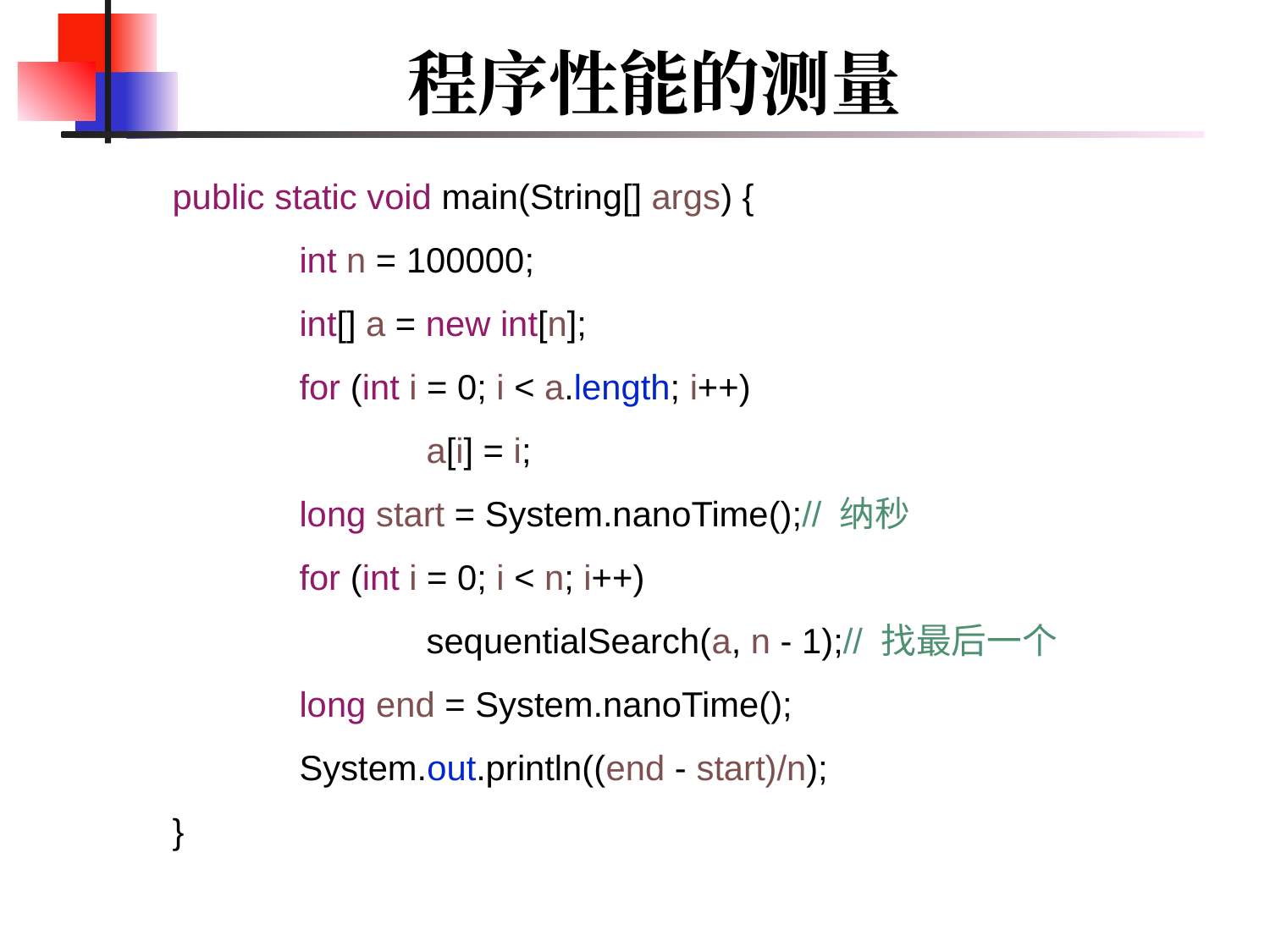

# 程序性能的测量
	public static void main(String[] args) {
		int n = 100000;
		int[] a = new int[n];
		for (int i = 0; i < a.length; i++)
			a[i] = i;
		long start = System.nanoTime();// 纳秒
		for (int i = 0; i < n; i++)
			sequentialSearch(a, n - 1);// 找最后一个
		long end = System.nanoTime();
		System.out.println((end - start)/n);
	}